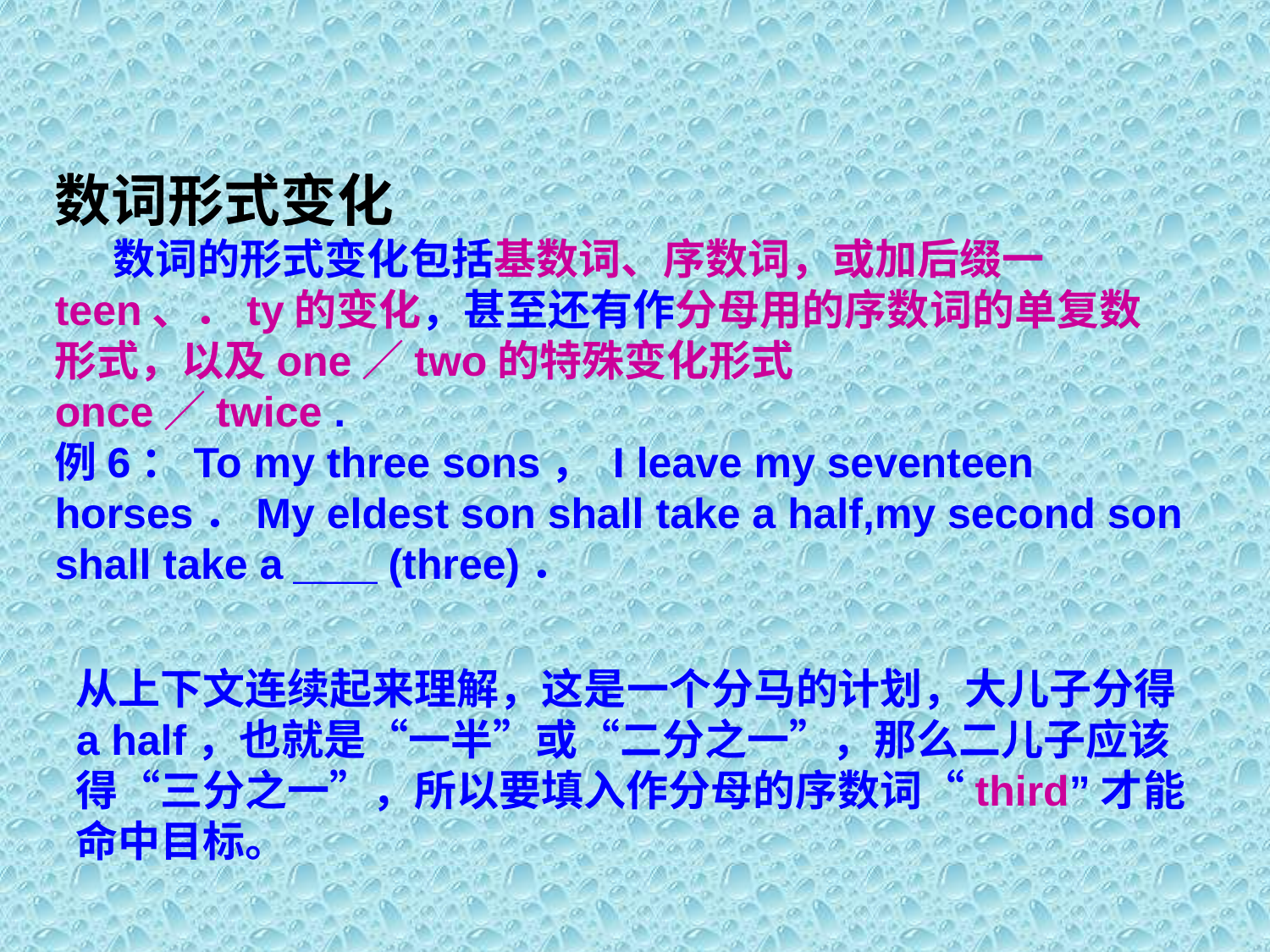

数词形式变化
       数词的形式变化包括基数词、序数词，或加后缀一teen、．ty的变化，甚至还有作分母用的序数词的单复数形式，以及one／two的特殊变化形式
once／twice .
例6：To my three sons， I leave my seventeen horses．My eldest son shall take a half,my second son shall take a＿＿(three)．
从上下文连续起来理解，这是一个分马的计划，大儿子分得a half，也就是“一半”或“二分之一”，那么二儿子应该得“三分之一”，所以要填入作分母的序数词“third”才能命中目标。